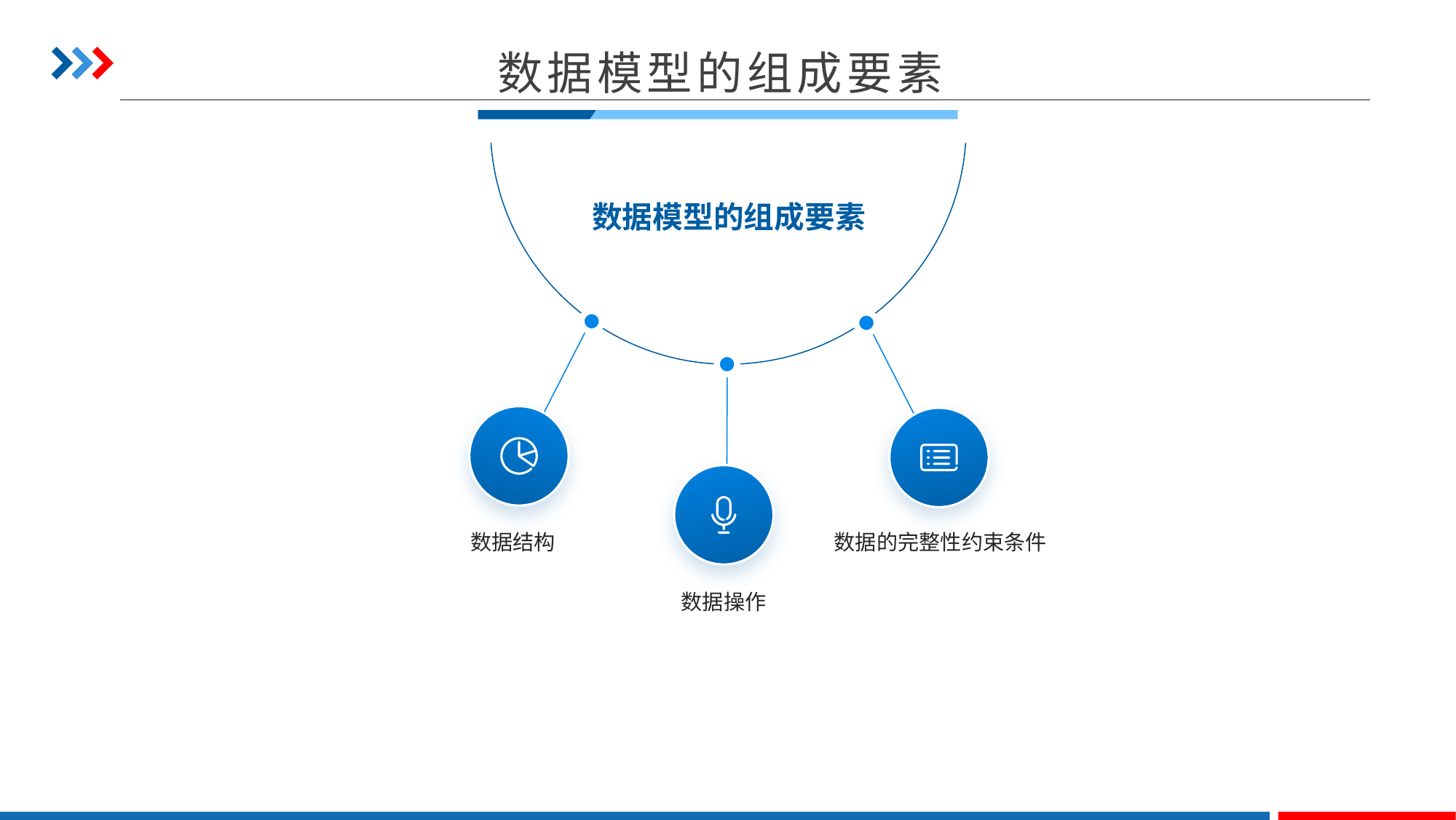

数据模型的组成要素

数据模型的组成要素

数据结构
数据的完整性约束条件
数据操作